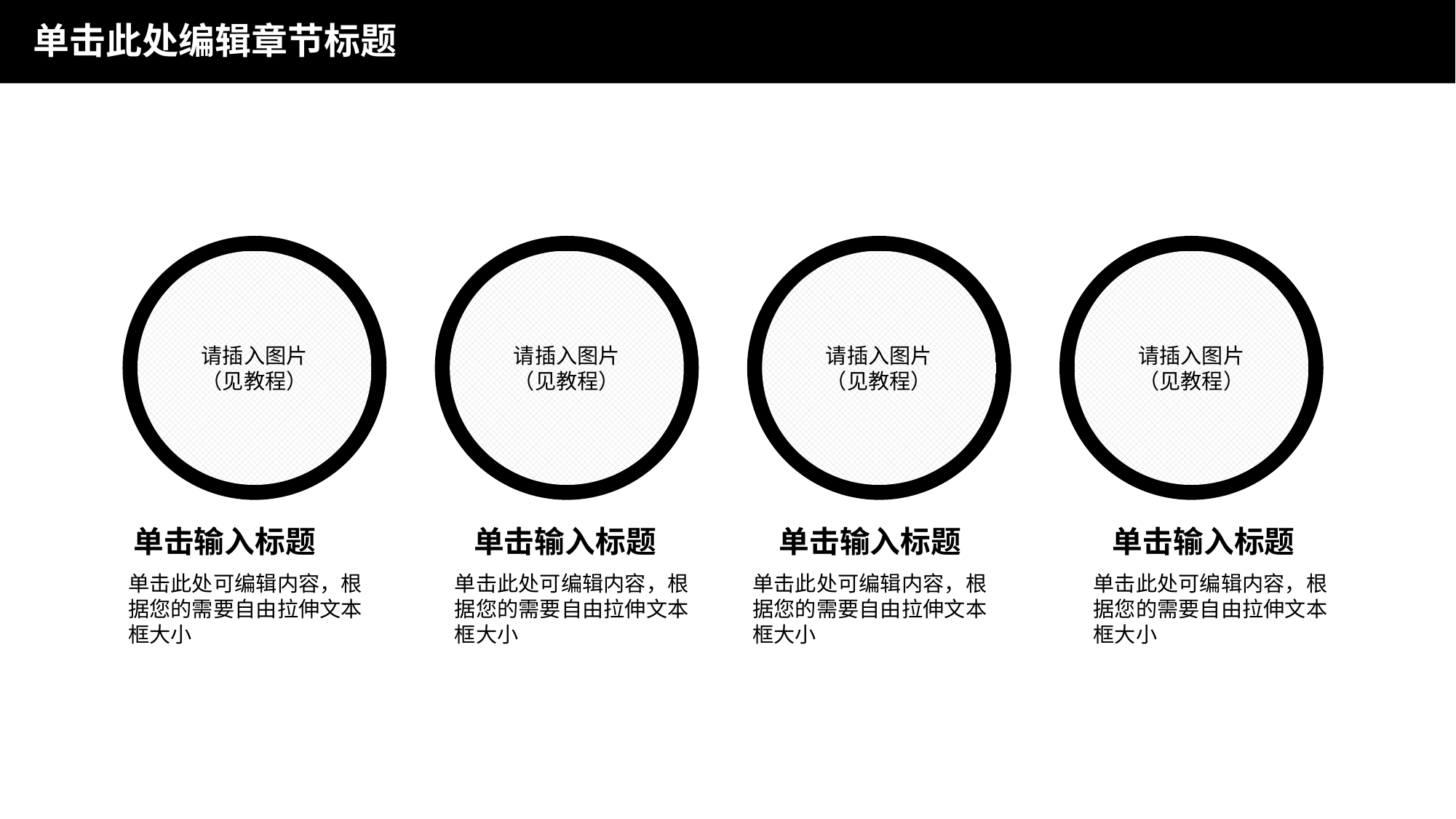

单击此处编辑章节标题

请插入图片
（见教程）
单击输入标题
单击此处可编辑内容，根据您的需要自由拉伸文本框大小

请插入图片
（见教程）
单击输入标题
单击此处可编辑内容，根据您的需要自由拉伸文本框大小

请插入图片
（见教程）
单击输入标题
单击此处可编辑内容，根据您的需要自由拉伸文本框大小

请插入图片
（见教程）
单击输入标题
单击此处可编辑内容，根据您的需要自由拉伸文本框大小